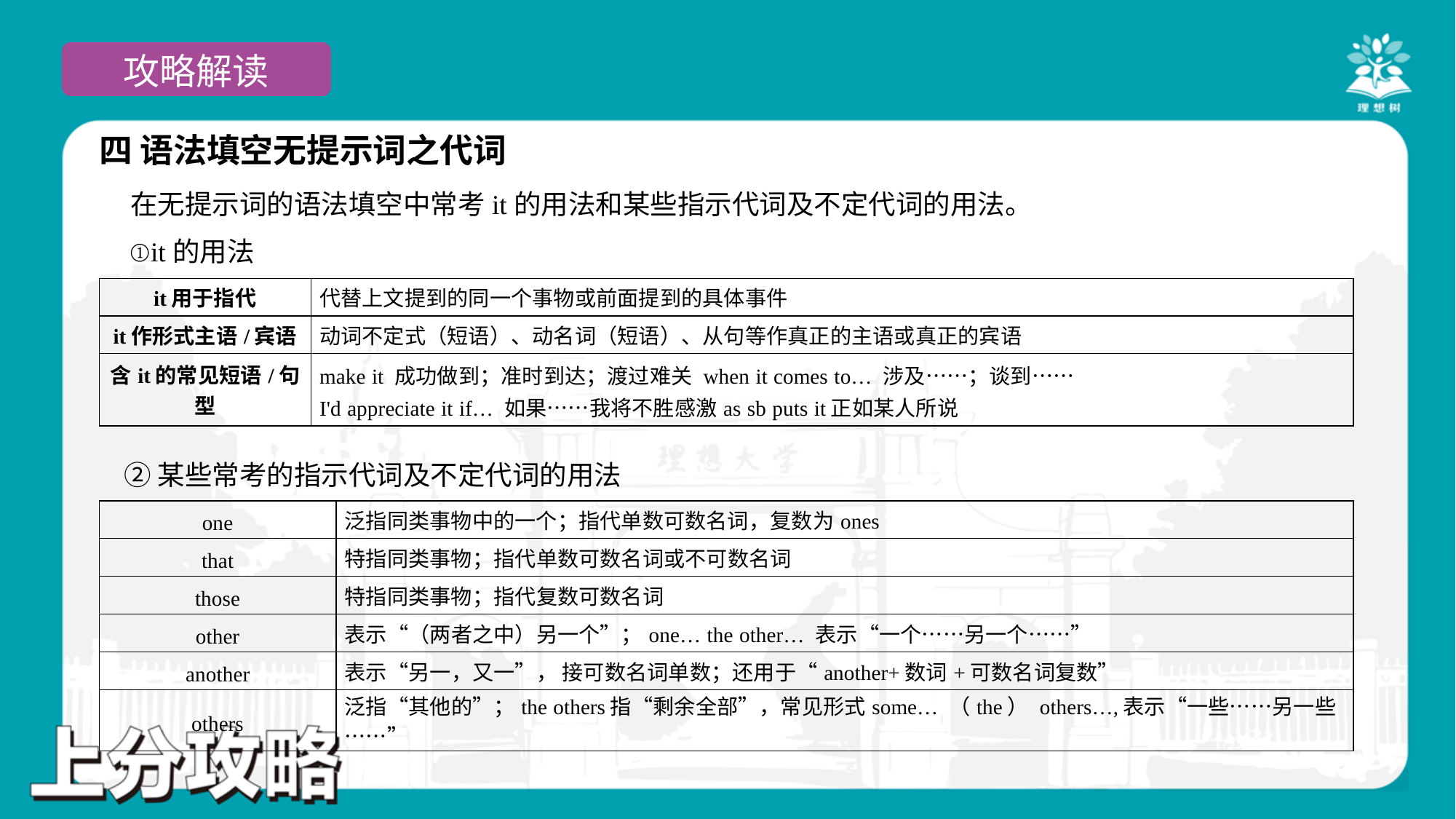

四 语法填空无提示词之代词
    在无提示词的语法填空中常考it的用法和某些指示代词及不定代词的用法。
    ①it的用法
| it用于指代 | 代替上文提到的同一个事物或前面提到的具体事件 |
| --- | --- |
| it作形式主语/宾语 | 动词不定式（短语）、动名词（短语）、从句等作真正的主语或真正的宾语 |
| 含it的常见短语/句型 | make it 成功做到；准时到达；渡过难关 when it comes to… 涉及……；谈到…… I'd appreciate it if… 如果……我将不胜感激as sb puts it正如某人所说 |
    ②某些常考的指示代词及不定代词的用法
| one | 泛指同类事物中的一个；指代单数可数名词，复数为ones |
| --- | --- |
| that | 特指同类事物；指代单数可数名词或不可数名词 |
| those | 特指同类事物；指代复数可数名词 |
| other | 表示“（两者之中）另一个”；one… the other… 表示“一个……另一个……” |
| another | 表示“另一，又一”， 接可数名词单数；还用于“another+数词+可数名词复数” |
| others | 泛指“其他的”；the others指“剩余全部”，常见形式some… （the） others…,表示“一些……另一些……” |